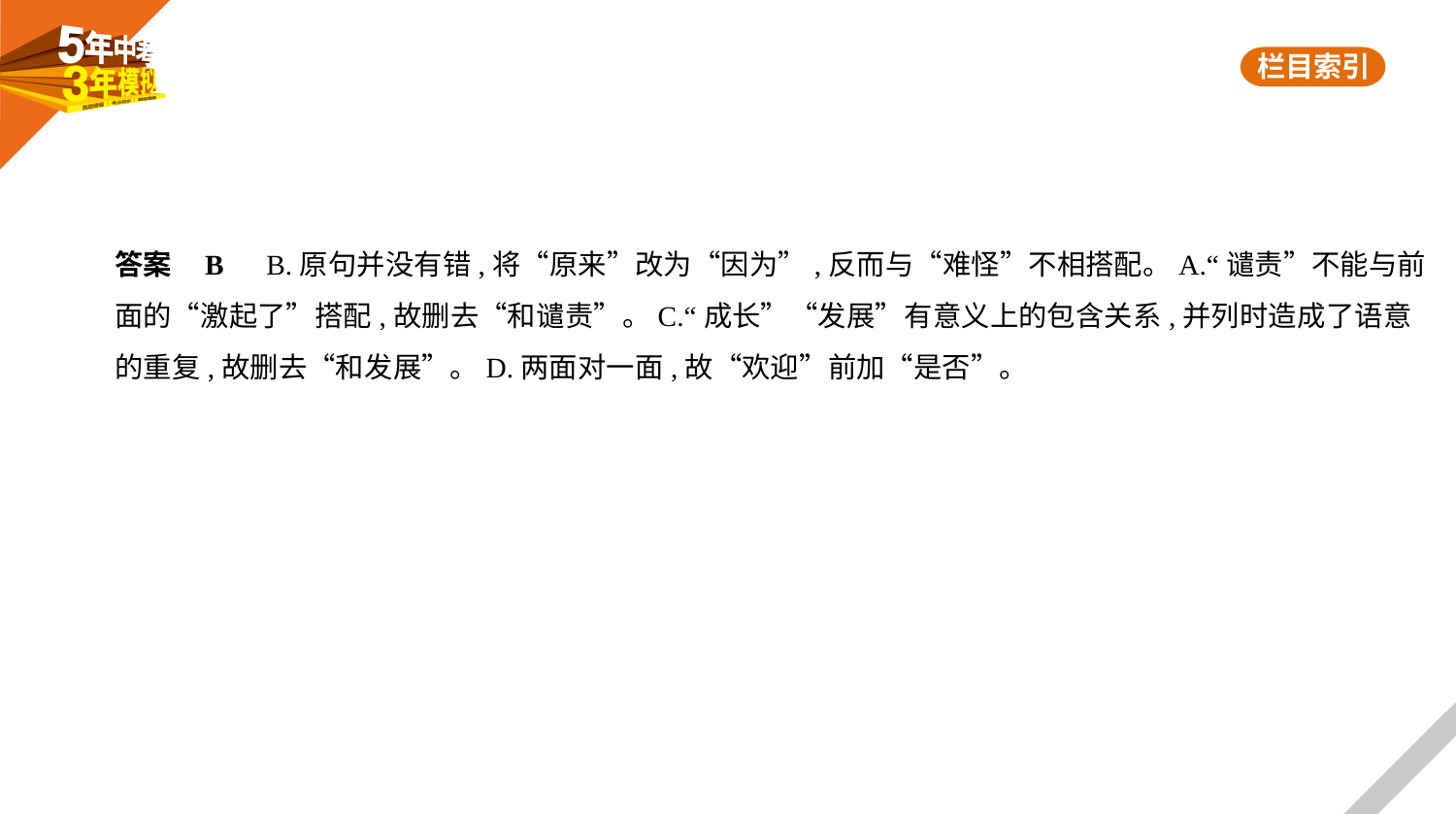

答案    B　B.原句并没有错,将“原来”改为“因为”,反而与“难怪”不相搭配。A.“谴责”不能与前
面的“激起了”搭配,故删去“和谴责”。C.“成长”“发展”有意义上的包含关系,并列时造成了语意
的重复,故删去“和发展”。D.两面对一面,故“欢迎”前加“是否”。